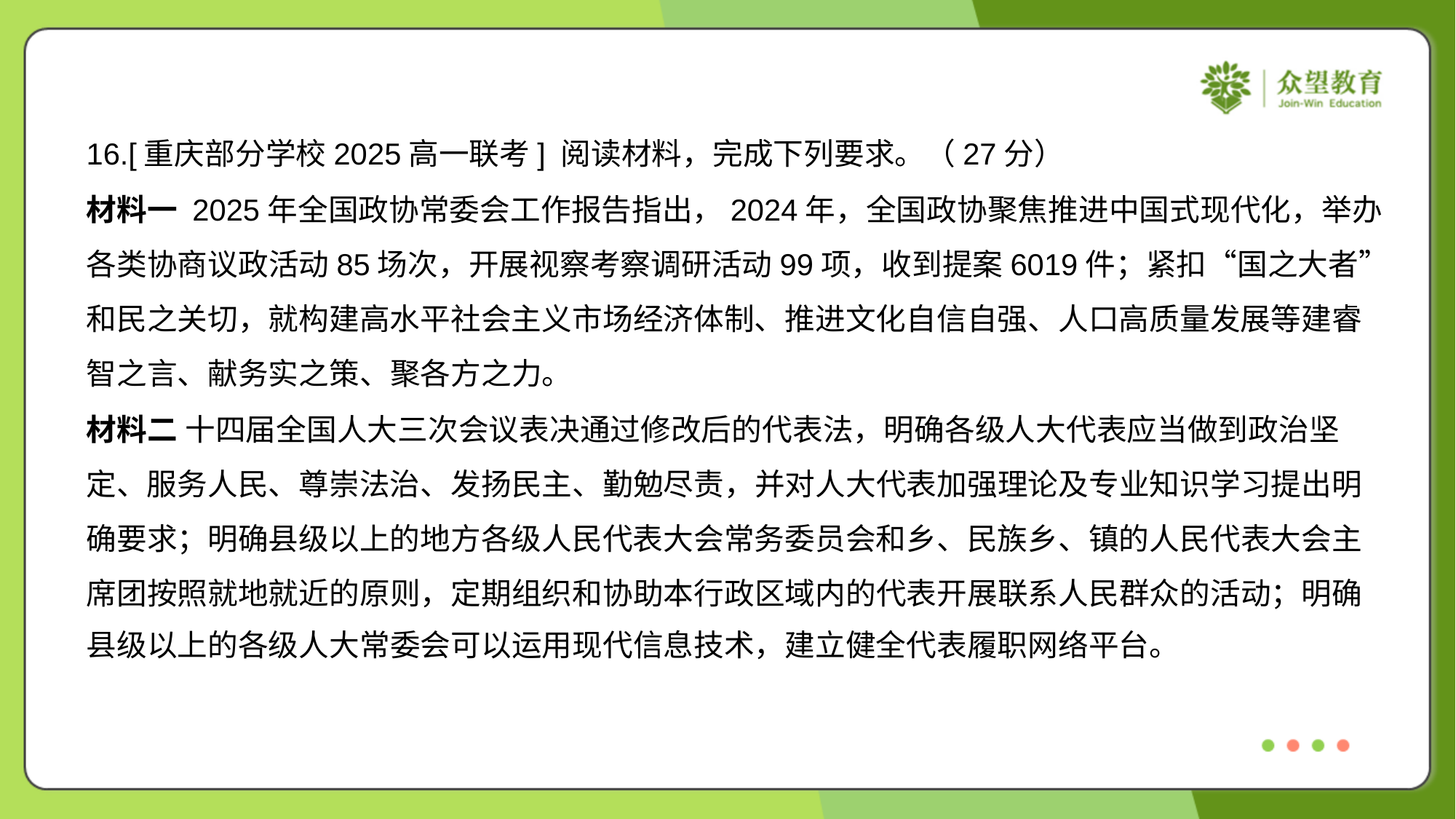

16.[重庆部分学校2025高一联考] 阅读材料，完成下列要求。（27分）
材料一 2025年全国政协常委会工作报告指出，2024年，全国政协聚焦推进中国式现代化，举办
各类协商议政活动85场次，开展视察考察调研活动99项，收到提案6019件；紧扣“国之大者”
和民之关切，就构建高水平社会主义市场经济体制、推进文化自信自强、人口高质量发展等建睿
智之言、献务实之策、聚各方之力。
材料二 十四届全国人大三次会议表决通过修改后的代表法，明确各级人大代表应当做到政治坚
定、服务人民、尊崇法治、发扬民主、勤勉尽责，并对人大代表加强理论及专业知识学习提出明
确要求；明确县级以上的地方各级人民代表大会常务委员会和乡、民族乡、镇的人民代表大会主
席团按照就地就近的原则，定期组织和协助本行政区域内的代表开展联系人民群众的活动；明确
县级以上的各级人大常委会可以运用现代信息技术，建立健全代表履职网络平台。